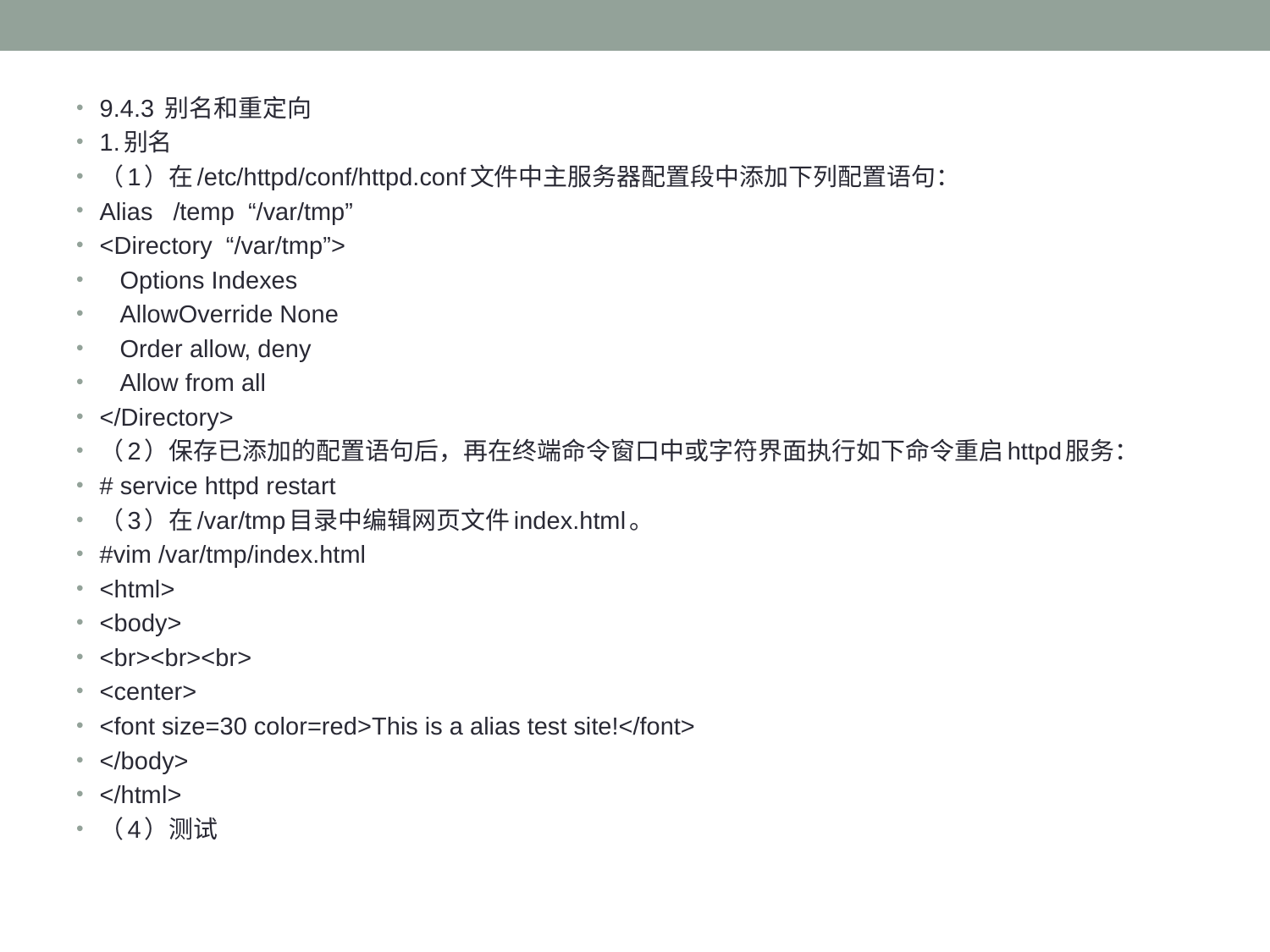

#
9.4.3 别名和重定向
1.别名
（1）在/etc/httpd/conf/httpd.conf文件中主服务器配置段中添加下列配置语句：
Alias   /temp  “/var/tmp”
<Directory  “/var/tmp”>
   Options Indexes
   AllowOverride None
   Order allow, deny
   Allow from all
</Directory>
（2）保存已添加的配置语句后，再在终端命令窗口中或字符界面执行如下命令重启httpd服务：
# service httpd restart
（3）在/var/tmp目录中编辑网页文件index.html。
#vim /var/tmp/index.html
<html>
<body>
<br><br><br>
<center>
<font size=30 color=red>This is a alias test site!</font>
</body>
</html>
（4）测试